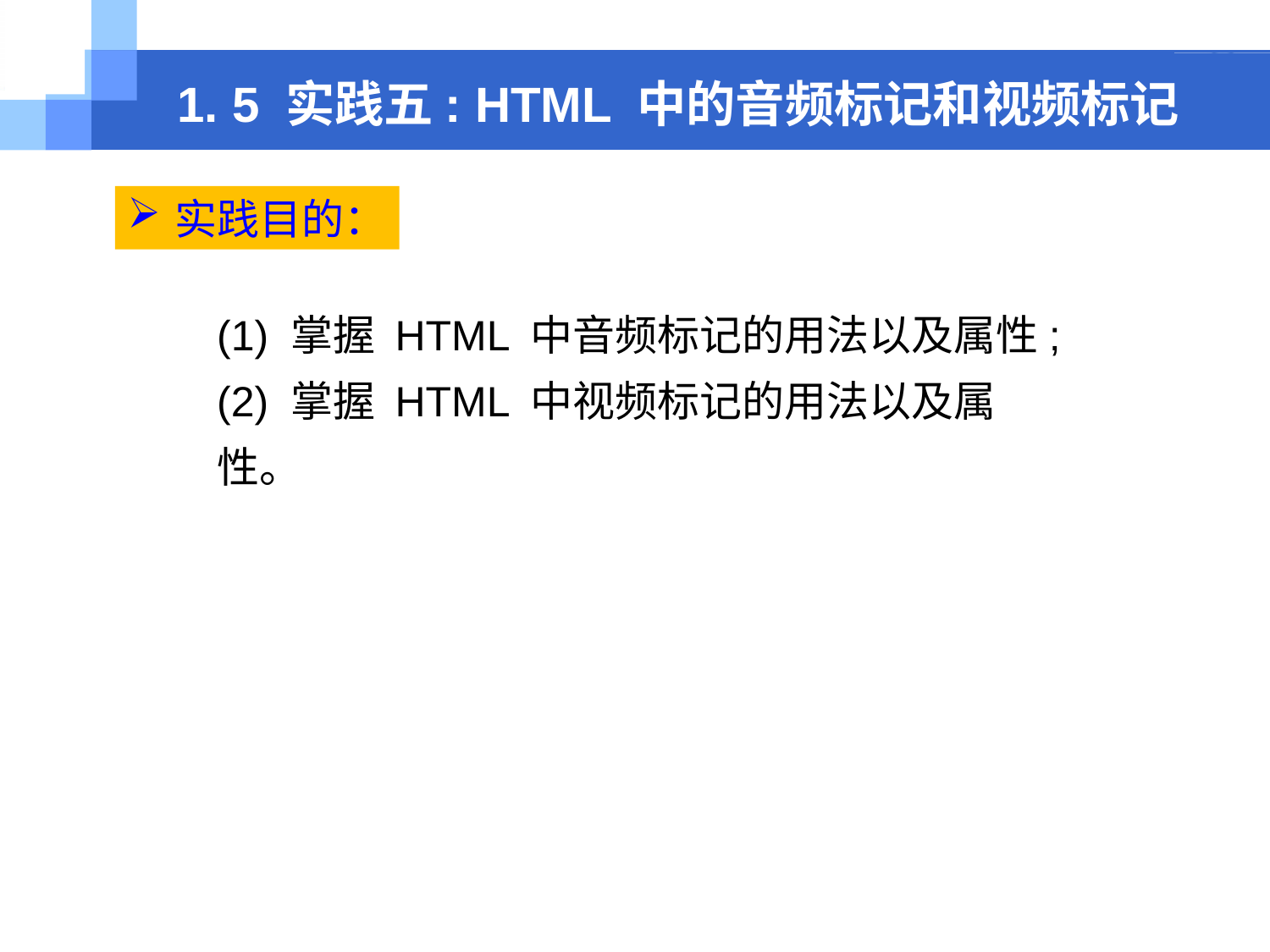

1. 5 实践五: HTML 中的音频标记和视频标记
实践目的：
(1) 掌握 HTML 中音频标记的用法以及属性;
(2) 掌握 HTML 中视频标记的用法以及属性。